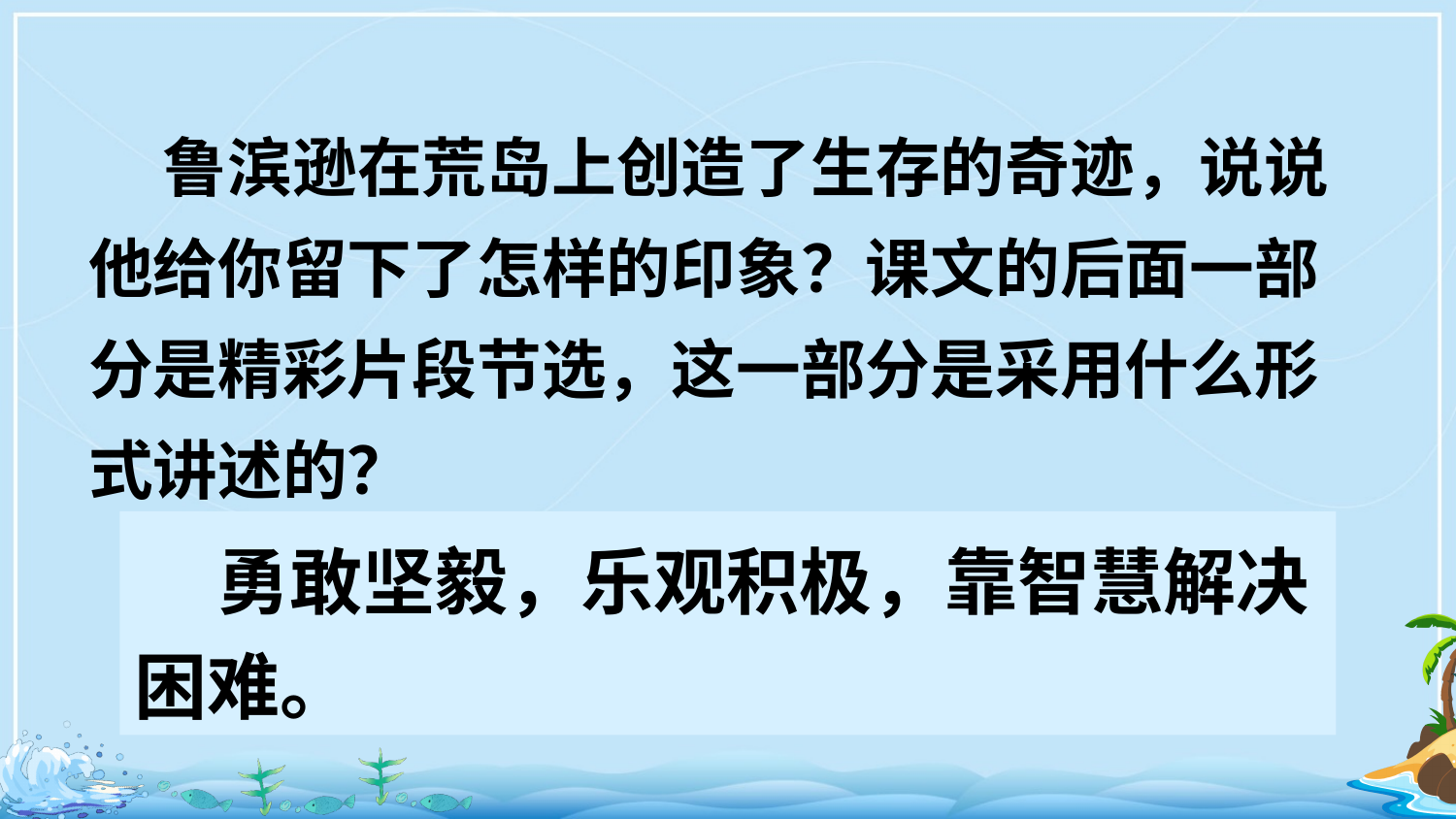

鲁滨逊在荒岛上创造了生存的奇迹，说说他给你留下了怎样的印象？课文的后面一部分是精彩片段节选，这一部分是采用什么形式讲述的？
    勇敢坚毅，乐观积极，靠智慧解决困难。